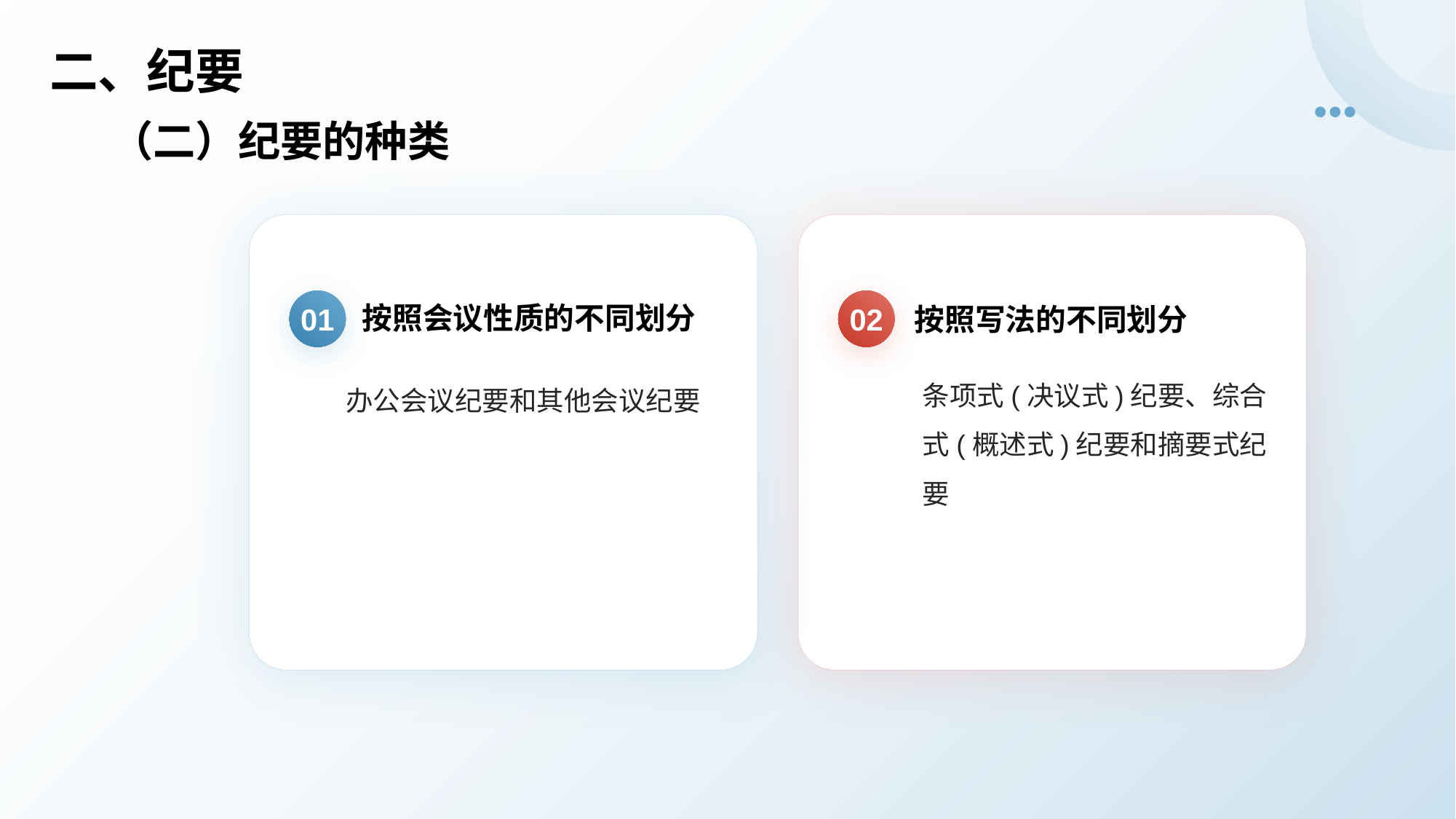

# 二、纪要
（二）纪要的种类

01
02
按照会议性质的不同划分
按照写法的不同划分
条项式(决议式)纪要、综合式(概述式)纪要和摘要式纪要
办公会议纪要和其他会议纪要